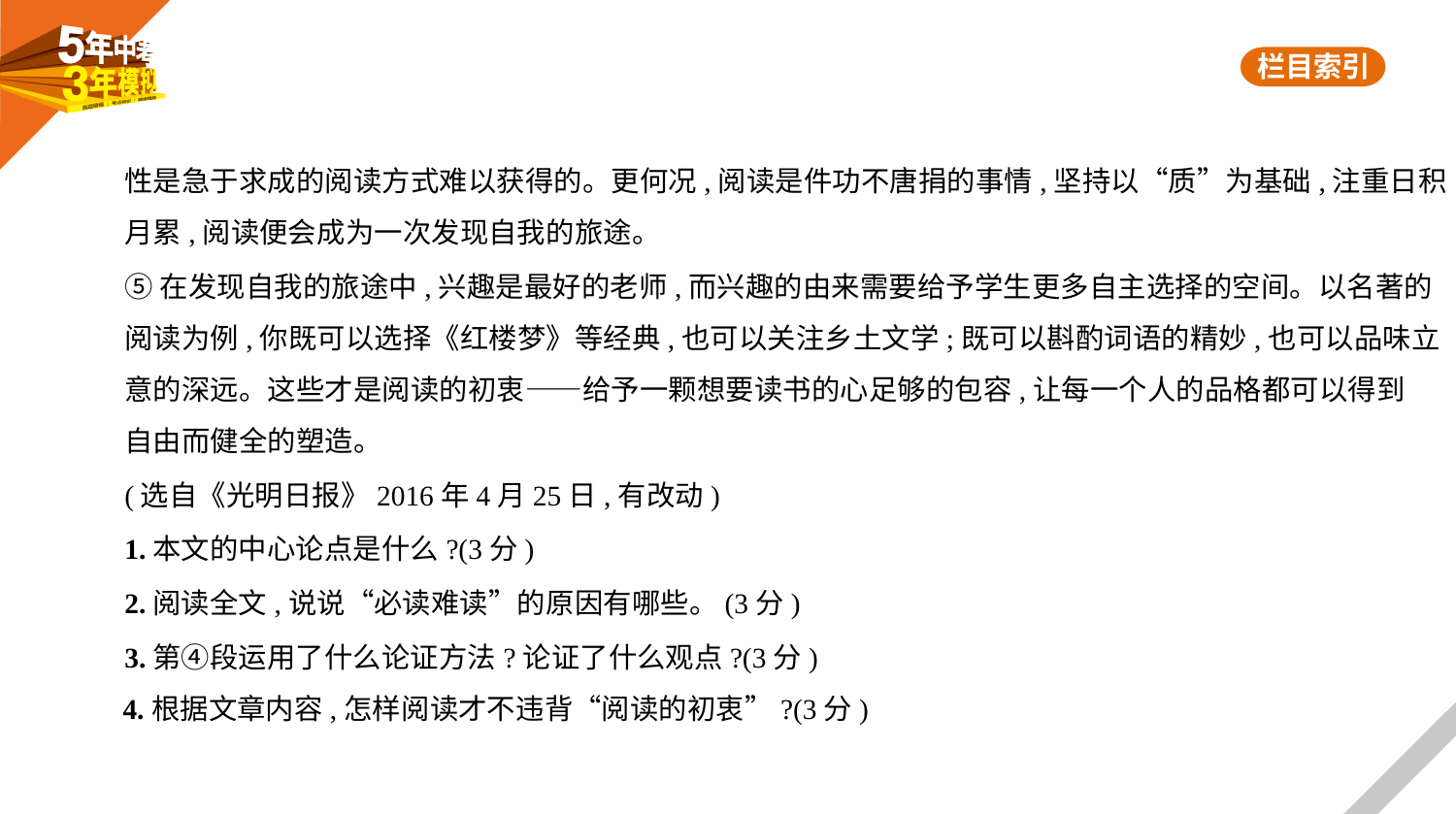

性是急于求成的阅读方式难以获得的。更何况,阅读是件功不唐捐的事情,坚持以“质”为基础,注重日积
月累,阅读便会成为一次发现自我的旅途。
⑤在发现自我的旅途中,兴趣是最好的老师,而兴趣的由来需要给予学生更多自主选择的空间。以名著的
阅读为例,你既可以选择《红楼梦》等经典,也可以关注乡土文学;既可以斟酌词语的精妙,也可以品味立
意的深远。这些才是阅读的初衷——给予一颗想要读书的心足够的包容,让每一个人的品格都可以得到
自由而健全的塑造。
(选自《光明日报》2016年4月25日,有改动)
1.本文的中心论点是什么?(3分)
2.阅读全文,说说“必读难读”的原因有哪些。(3分)
3.第④段运用了什么论证方法?论证了什么观点?(3分)
4.根据文章内容,怎样阅读才不违背“阅读的初衷”?(3分)